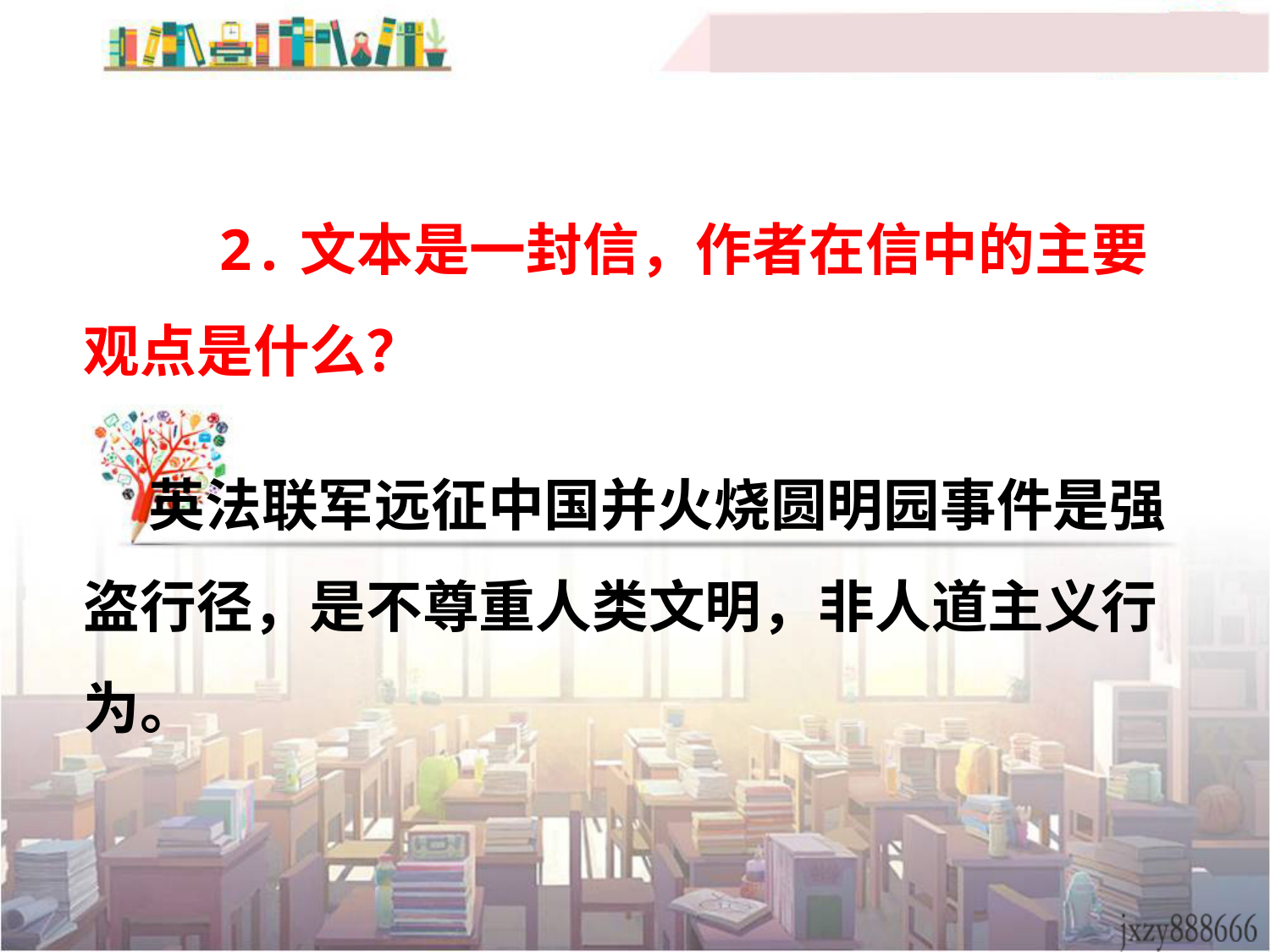

2.文本是一封信，作者在信中的主要观点是什么？
    英法联军远征中国并火烧圆明园事件是强盗行径，是不尊重人类文明，非人道主义行为。